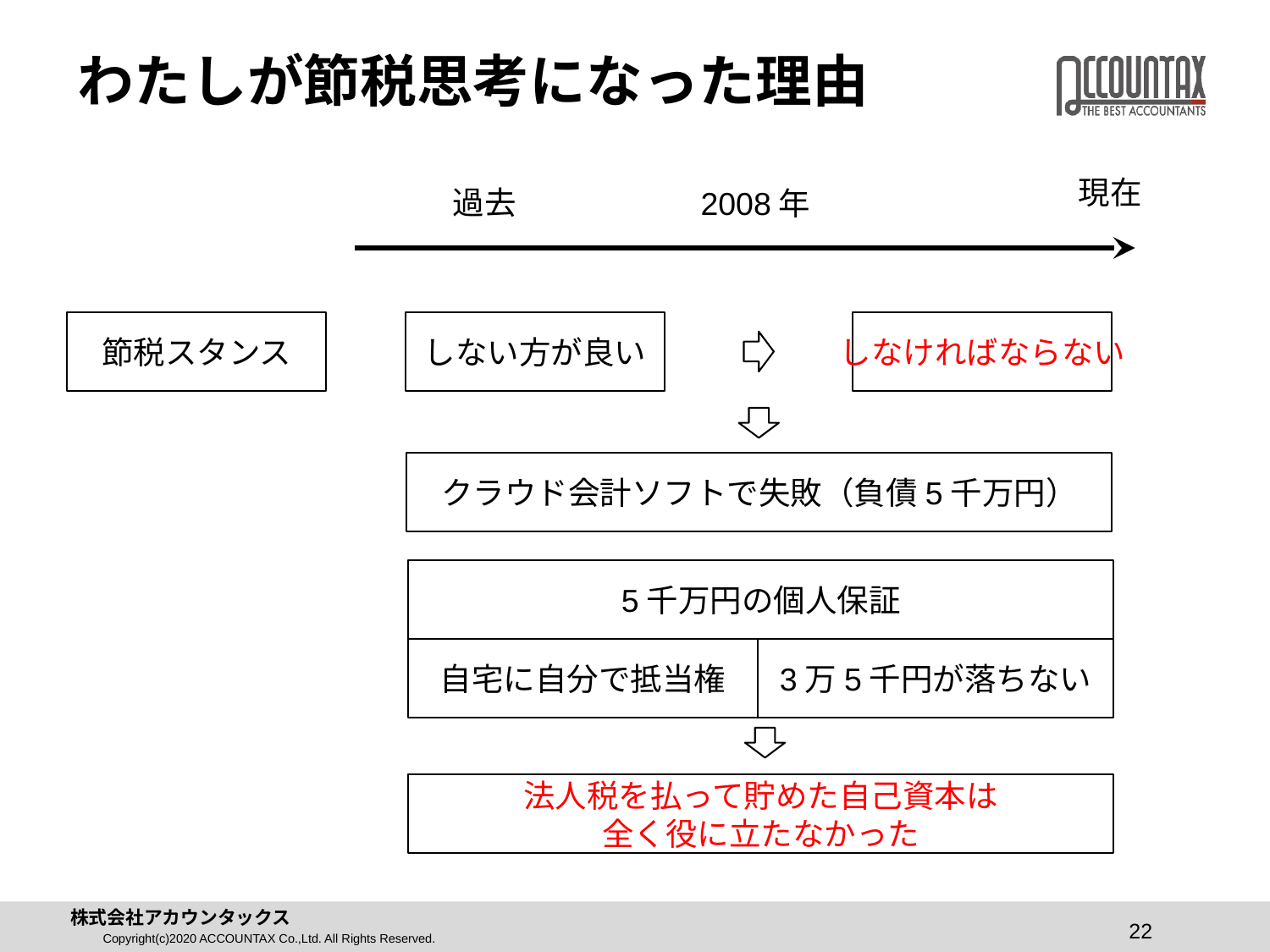

# わたしが節税思考になった理由
現在
過去
2008年
節税スタンス
しない方が良い
しなければならない

クラウド会計ソフトで失敗（負債5千万円）
5千万円の個人保証
自宅に自分で抵当権
3万5千円が落ちない

法人税を払って貯めた自己資本は
全く役に立たなかった
22